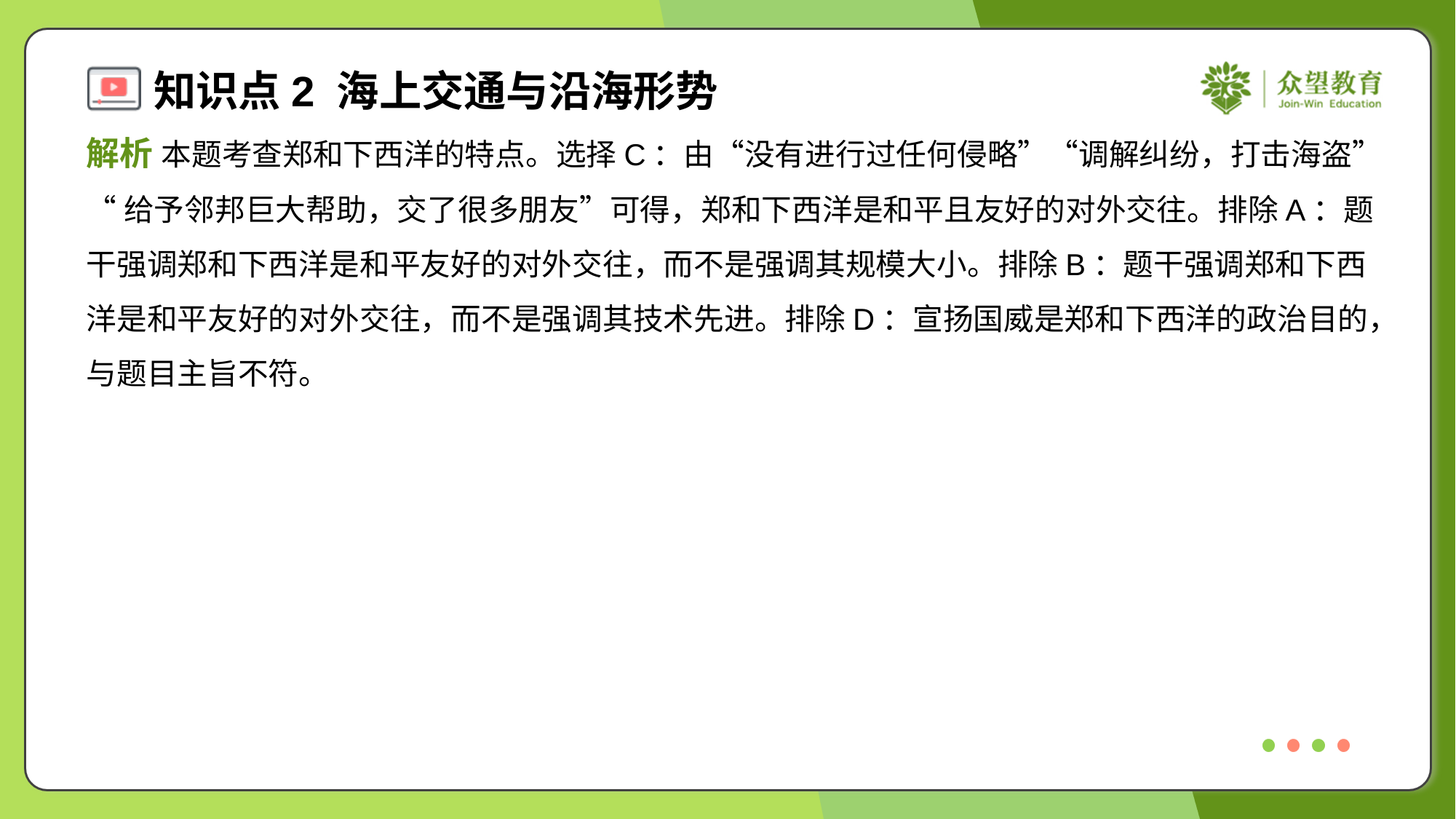

解析 本题考查郑和下西洋的特点。选择C：由“没有进行过任何侵略”“调解纠纷，打击海盗”
“给予邻邦巨大帮助，交了很多朋友”可得，郑和下西洋是和平且友好的对外交往。排除A：题
干强调郑和下西洋是和平友好的对外交往，而不是强调其规模大小。排除B：题干强调郑和下西
洋是和平友好的对外交往，而不是强调其技术先进。排除D：宣扬国威是郑和下西洋的政治目的，
与题目主旨不符。